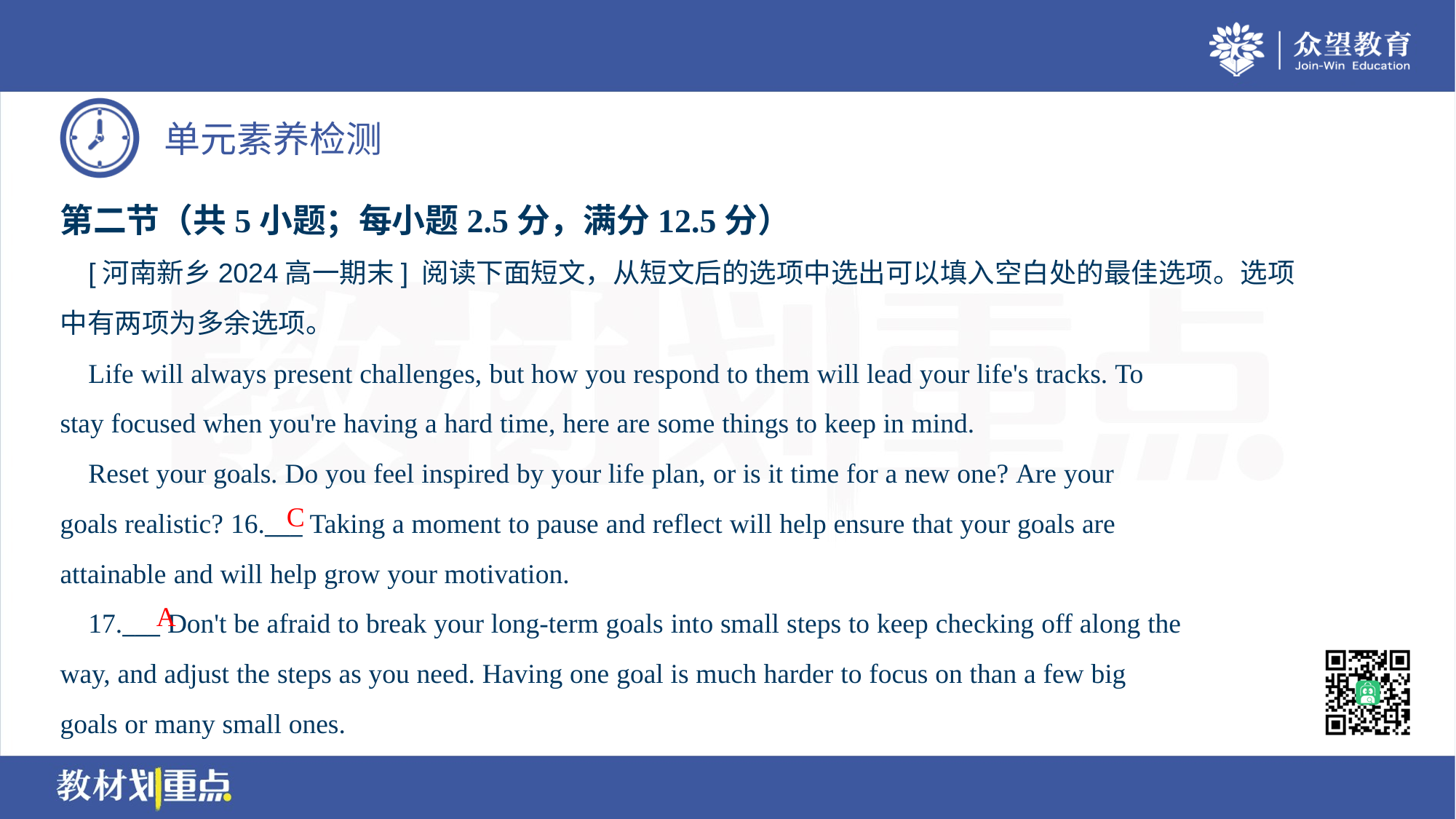

第二节（共5小题；每小题2.5分，满分12.5分）
    [河南新乡2024高一期末] 阅读下面短文，从短文后的选项中选出可以填入空白处的最佳选项。选项
中有两项为多余选项。
    Life will always present challenges, but how you respond to them will lead your life's tracks. To
stay focused when you're having a hard time, here are some things to keep in mind.
    Reset your goals. Do you feel inspired by your life plan, or is it time for a new one? Are your
goals realistic? 16.___ Taking a moment to pause and reflect will help ensure that your goals are
attainable and will help grow your motivation.
    17.___ Don't be afraid to break your long-term goals into small steps to keep checking off along the
way, and adjust the steps as you need. Having one goal is much harder to focus on than a few big
goals or many small ones.

C
A